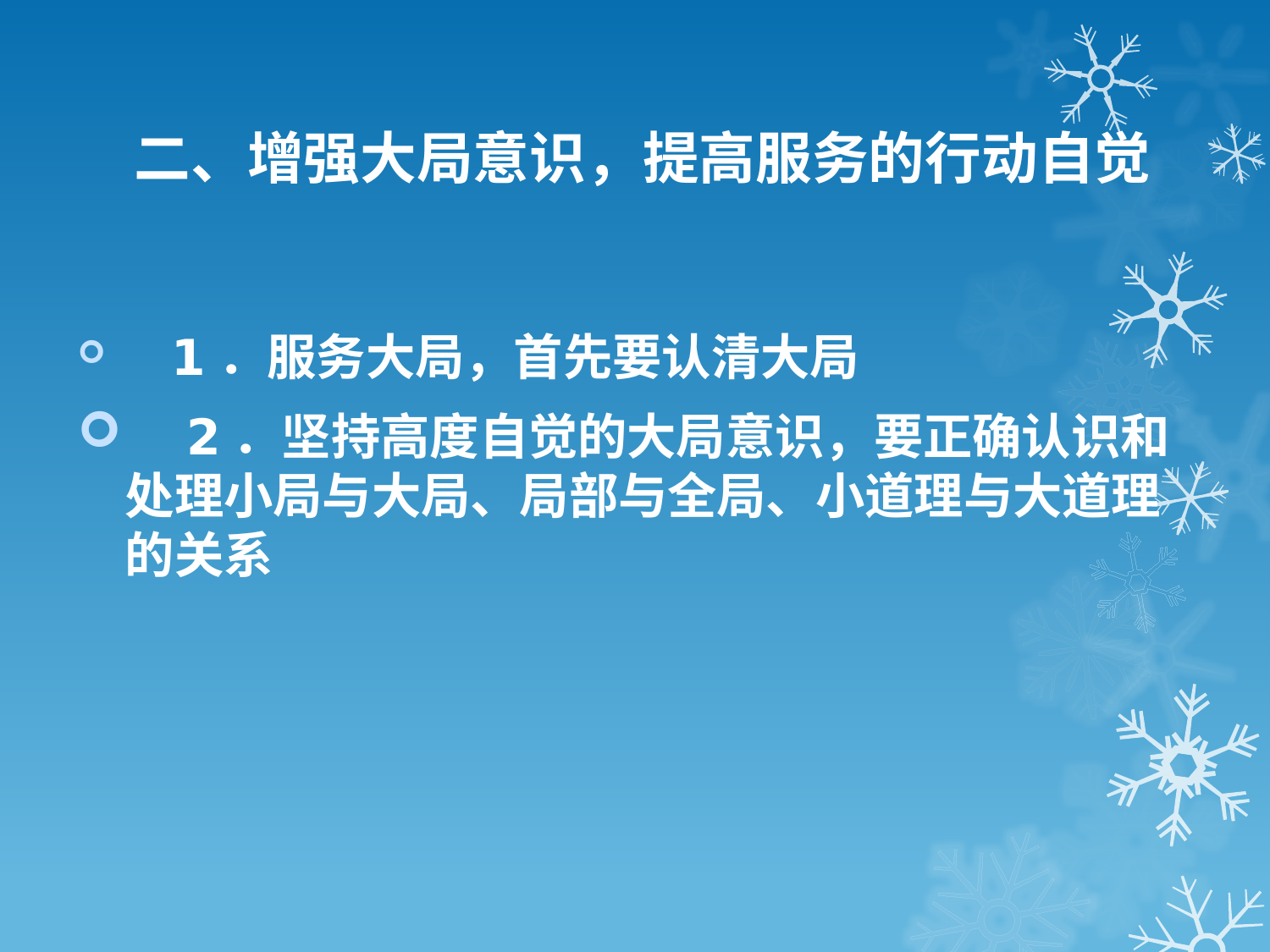

# 二、增强大局意识，提高服务的行动自觉
　 1．服务大局，首先要认清大局
　2．坚持高度自觉的大局意识，要正确认识和处理小局与大局、局部与全局、小道理与大道理的关系